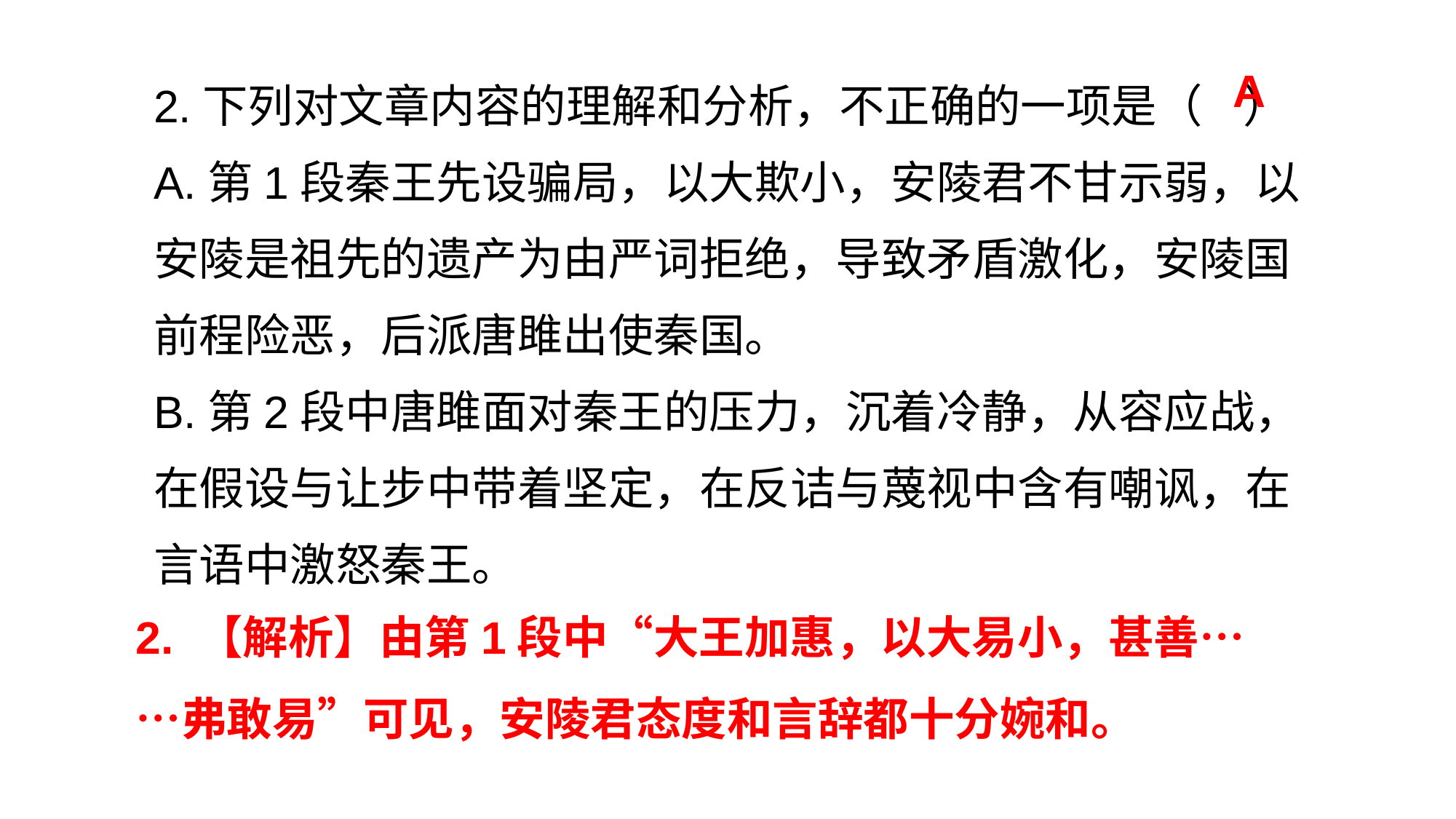

2.下列对文章内容的理解和分析，不正确的一项是（    ）
A.第1段秦王先设骗局，以大欺小，安陵君不甘示弱，以安陵是祖先的遗产为由严词拒绝，导致矛盾激化，安陵国前程险恶，后派唐雎出使秦国。
B.第2段中唐雎面对秦王的压力，沉着冷静，从容应战，在假设与让步中带着坚定，在反诘与蔑视中含有嘲讽，在言语中激怒秦王。
A
2. 【解析】由第1段中“大王加惠，以大易小，甚善……弗敢易”可见，安陵君态度和言辞都十分婉和。